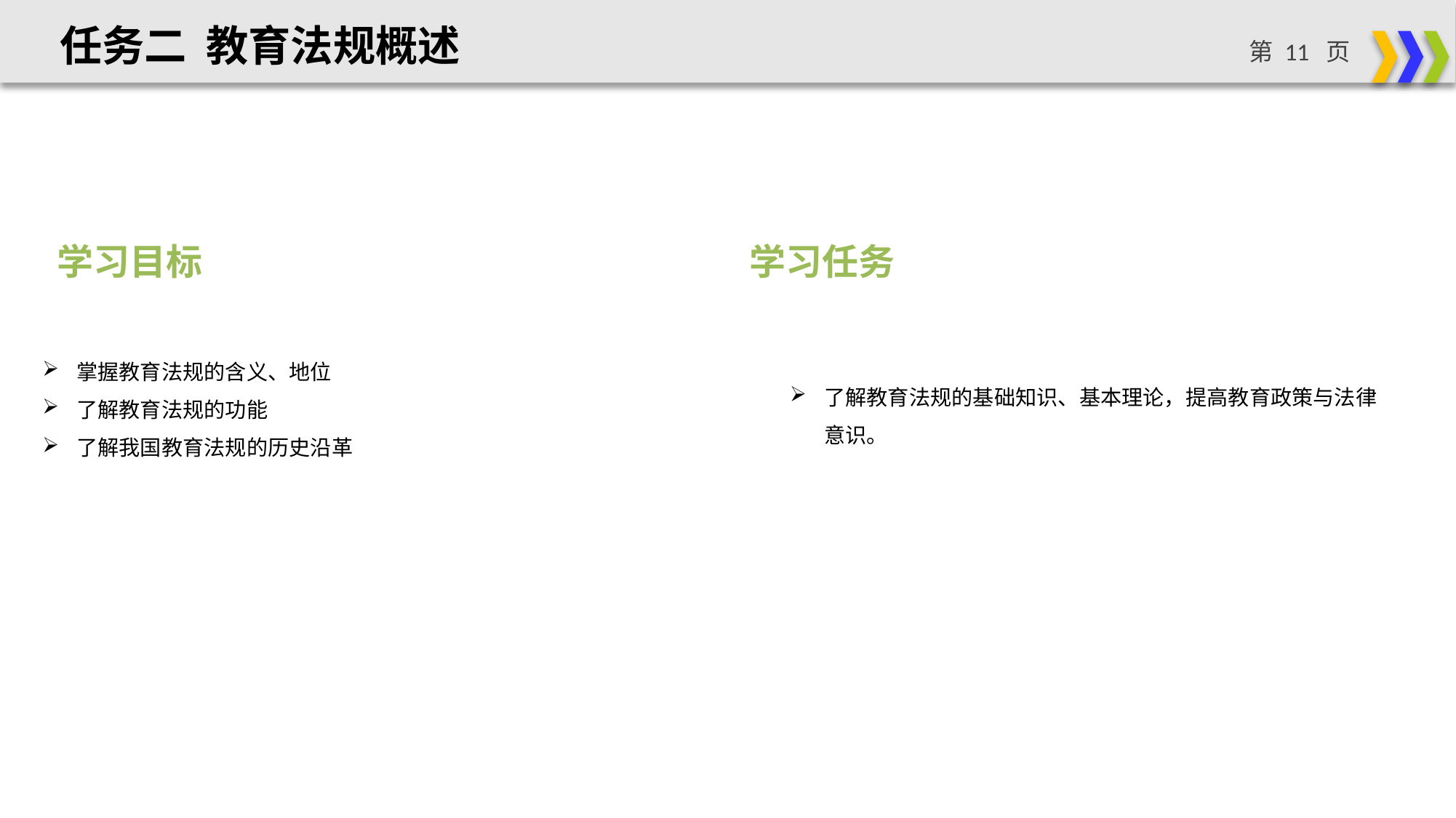

任务二  教育法规概述
学习目标
学习任务
掌握教育法规的含义、地位
了解教育法规的功能
了解我国教育法规的历史沿革
了解教育法规的基础知识、基本理论，提高教育政策与法律意识。